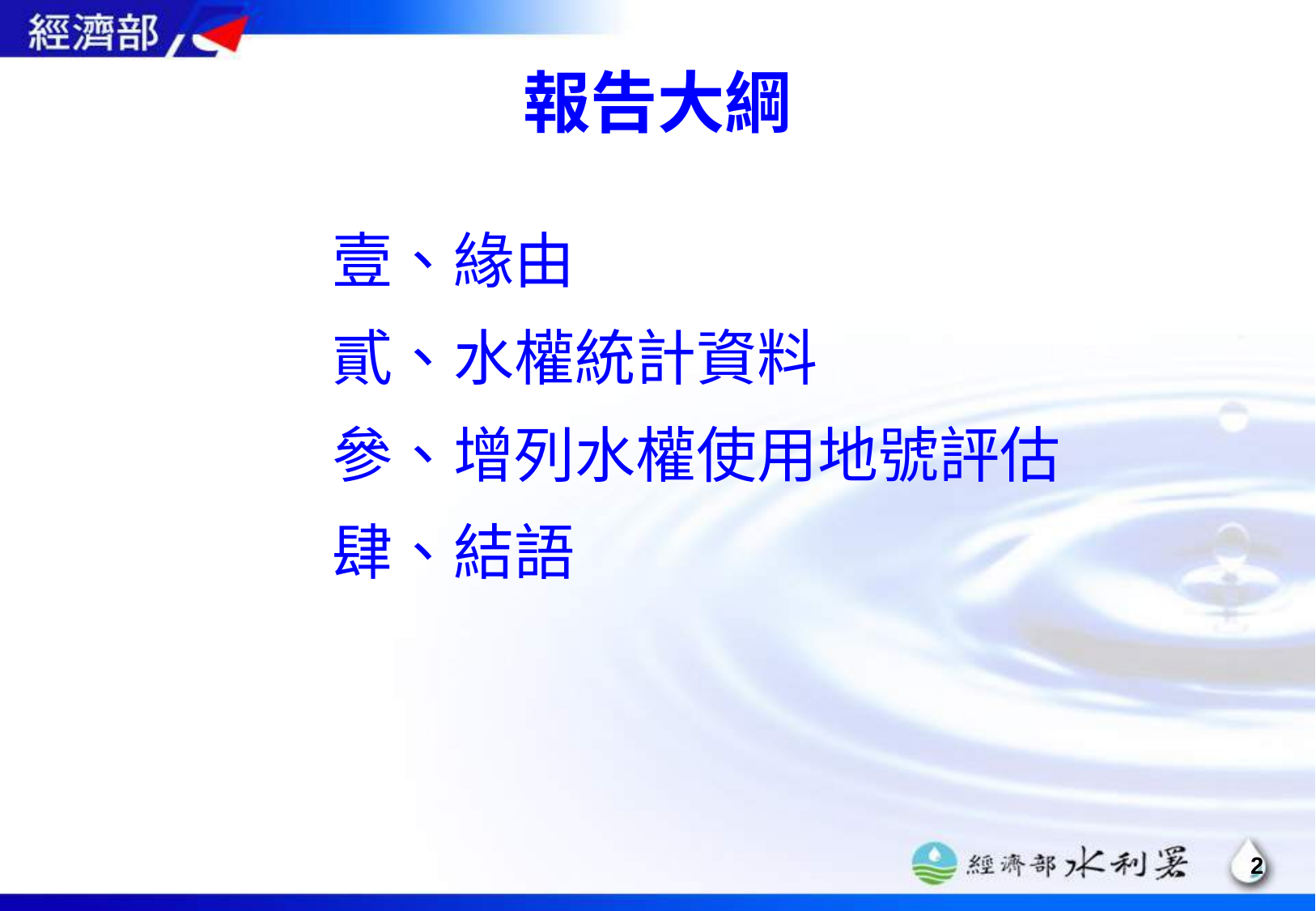

# 報告大綱
壹、緣由
貳、水權統計資料
參、增列水權使用地號評估
肆、結語
2